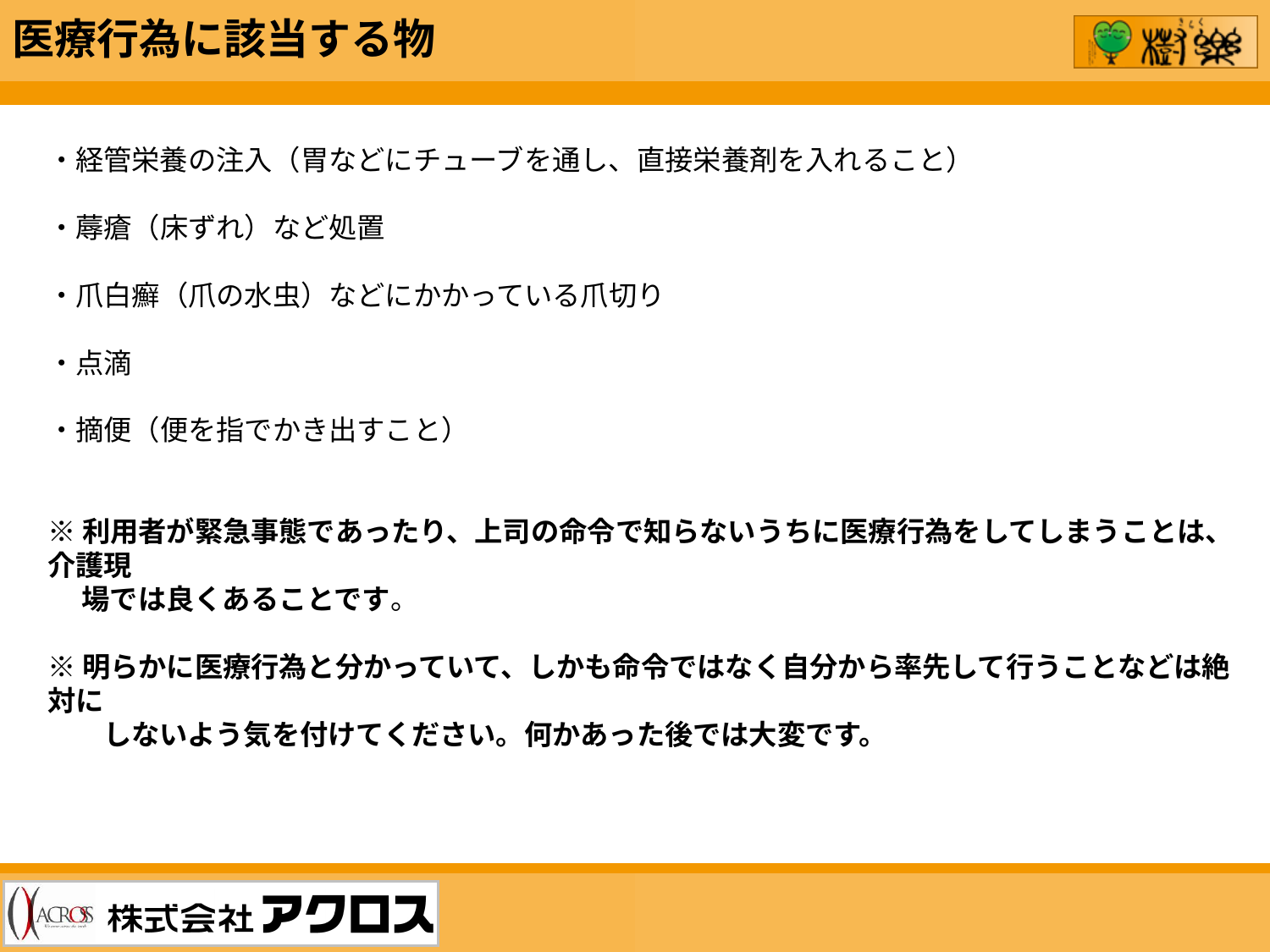

医療行為に該当する物
・経管栄養の注入（胃などにチューブを通し、直接栄養剤を入れること）

・蓐瘡（床ずれ）など処置

・爪白癬（爪の水虫）などにかかっている爪切り

・点滴

・摘便（便を指でかき出すこと）

※利用者が緊急事態であったり、上司の命令で知らないうちに医療行為をしてしまうことは、介護現
　 場では良くあることです。

※明らかに医療行為と分かっていて、しかも命令ではなく自分から率先して行うことなどは絶対に
　　しないよう気を付けてください。何かあった後では大変です。